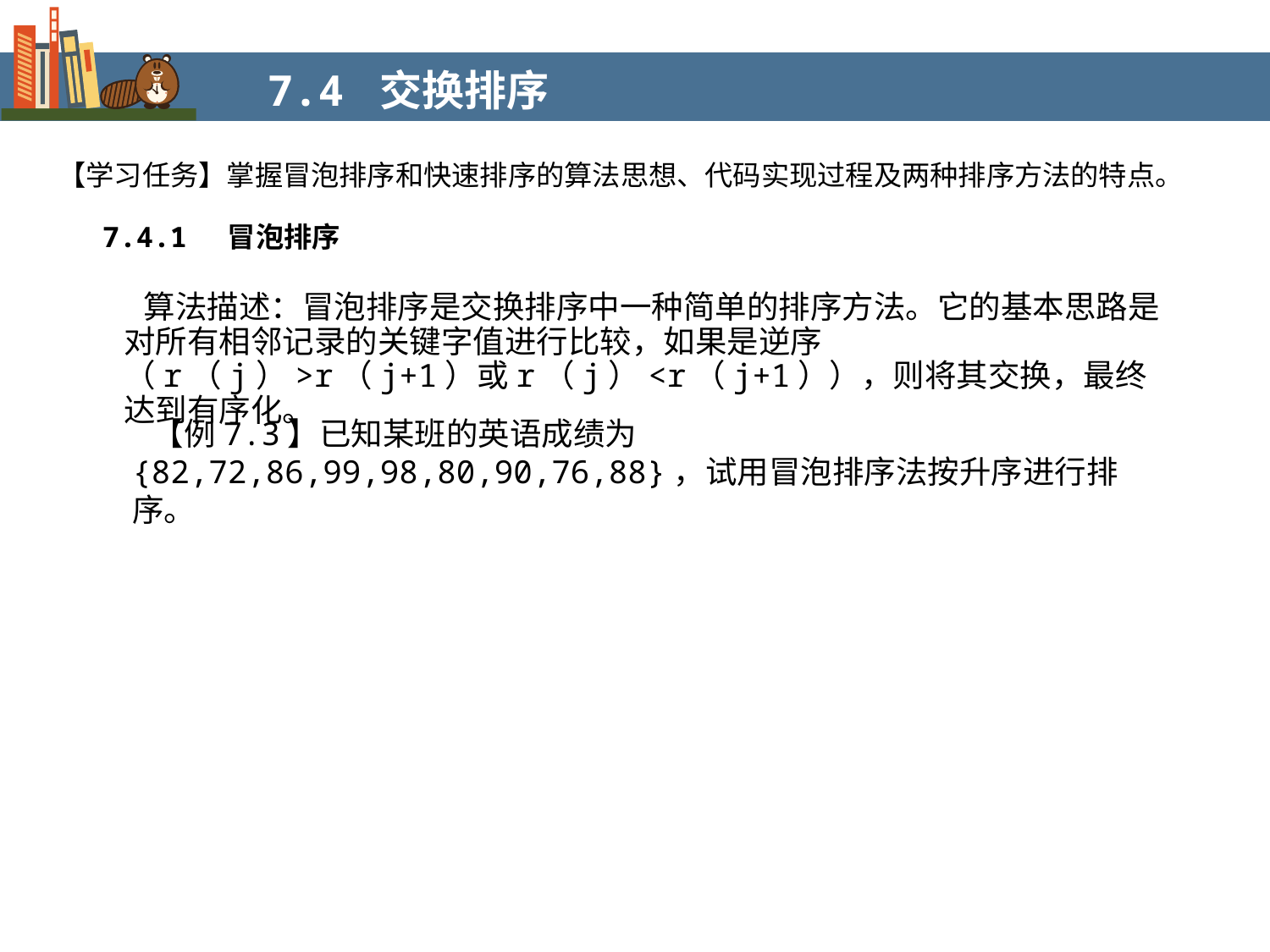

7.4 交换排序

【学习任务】掌握冒泡排序和快速排序的算法思想、代码实现过程及两种排序方法的特点。

7.4.1  冒泡排序
     算法描述：冒泡排序是交换排序中一种简单的排序方法。它的基本思路是对所有相邻记录的关键字值进行比较，如果是逆序（r（j）>r（j+1）或r（j）<r（j+1）），则将其交换，最终达到有序化。
  【例7.3】已知某班的英语成绩为{82,72,86,99,98,80,90,76,88}，试用冒泡排序法按升序进行排序。